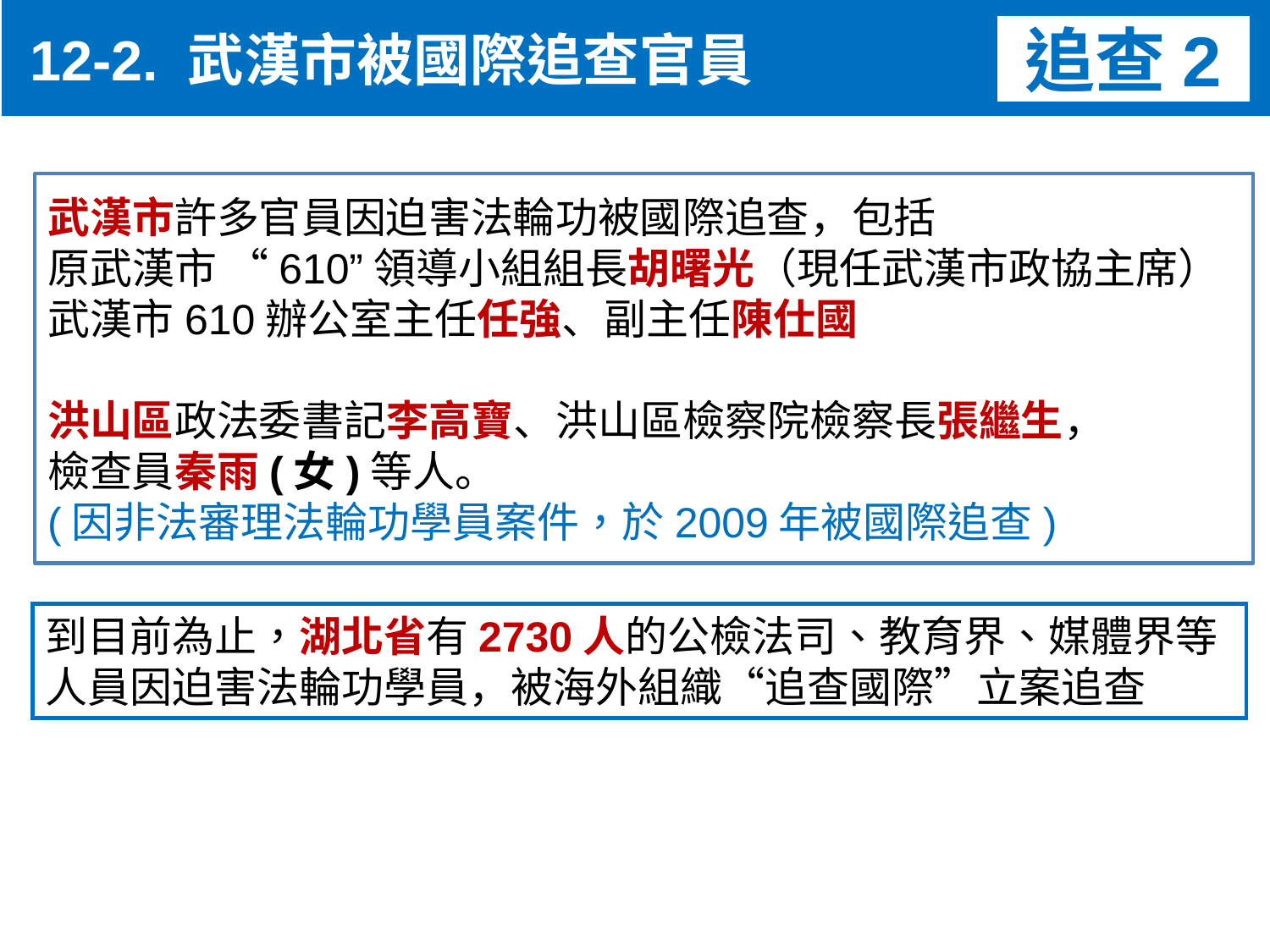

12-2. 武漢市被國際追查官員
追查2
武漢市許多官員因迫害法輪功被國際追查，包括
原武漢市 “610”領導小組組長胡曙光（現任武漢市政協主席）
武漢市610辦公室主任任強、副主任陳仕國

洪山區政法委書記李高寶、洪山區檢察院檢察長張繼生，
檢查員秦雨(女)等人。
(因非法審理法輪功學員案件，於2009年被國際追查)
到目前為止，湖北省有2730人的公檢法司、教育界、媒體界等人員因迫害法輪功學員，被海外組織“追查國際”立案追查